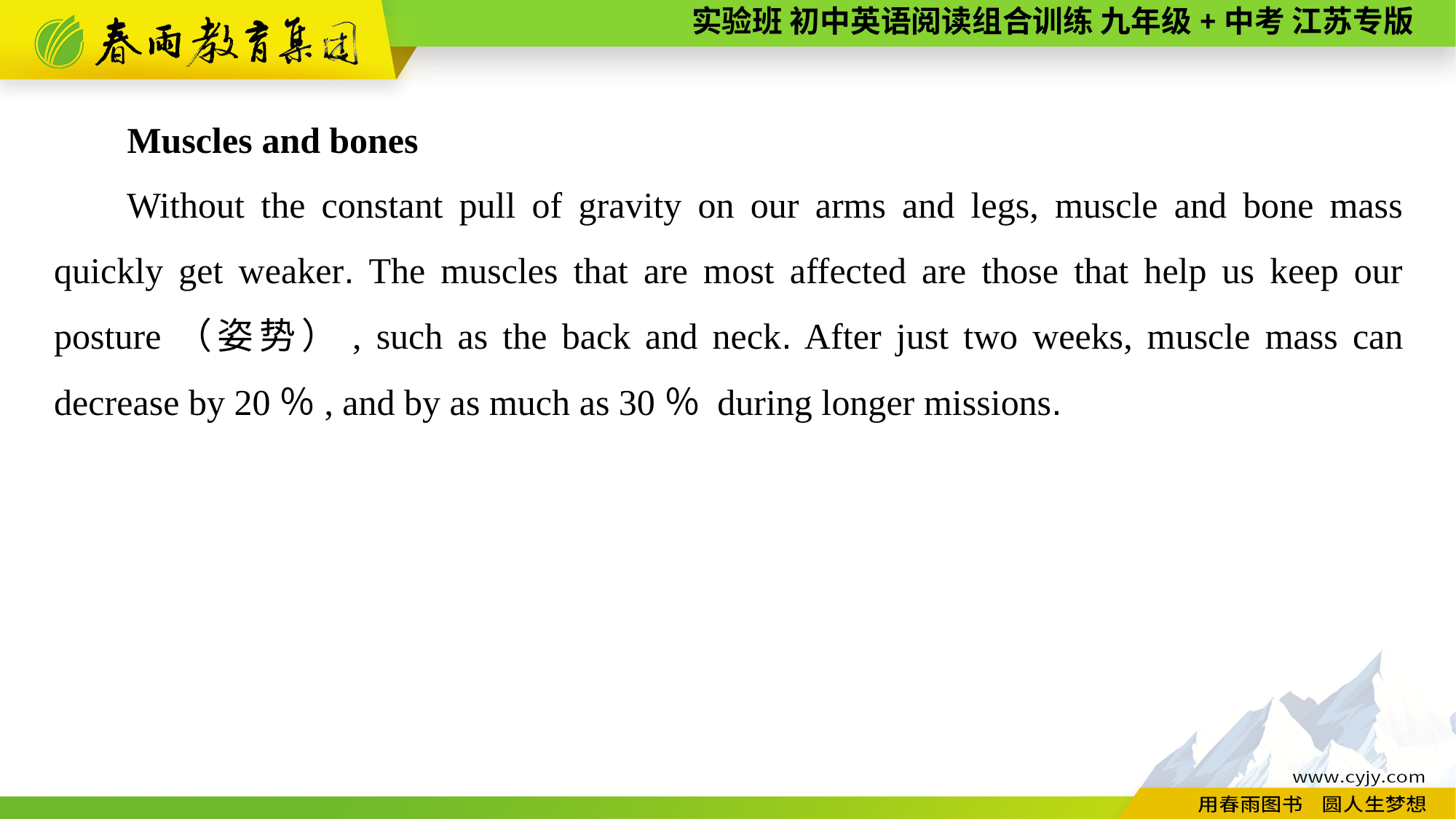

Muscles and bones
Without the constant pull of gravity on our arms and legs, muscle and bone mass quickly get weaker. The muscles that are most affected are those that help us keep our posture（姿势）, such as the back and neck. After just two weeks, muscle mass can decrease by 20％, and by as much as 30％ during longer missions.